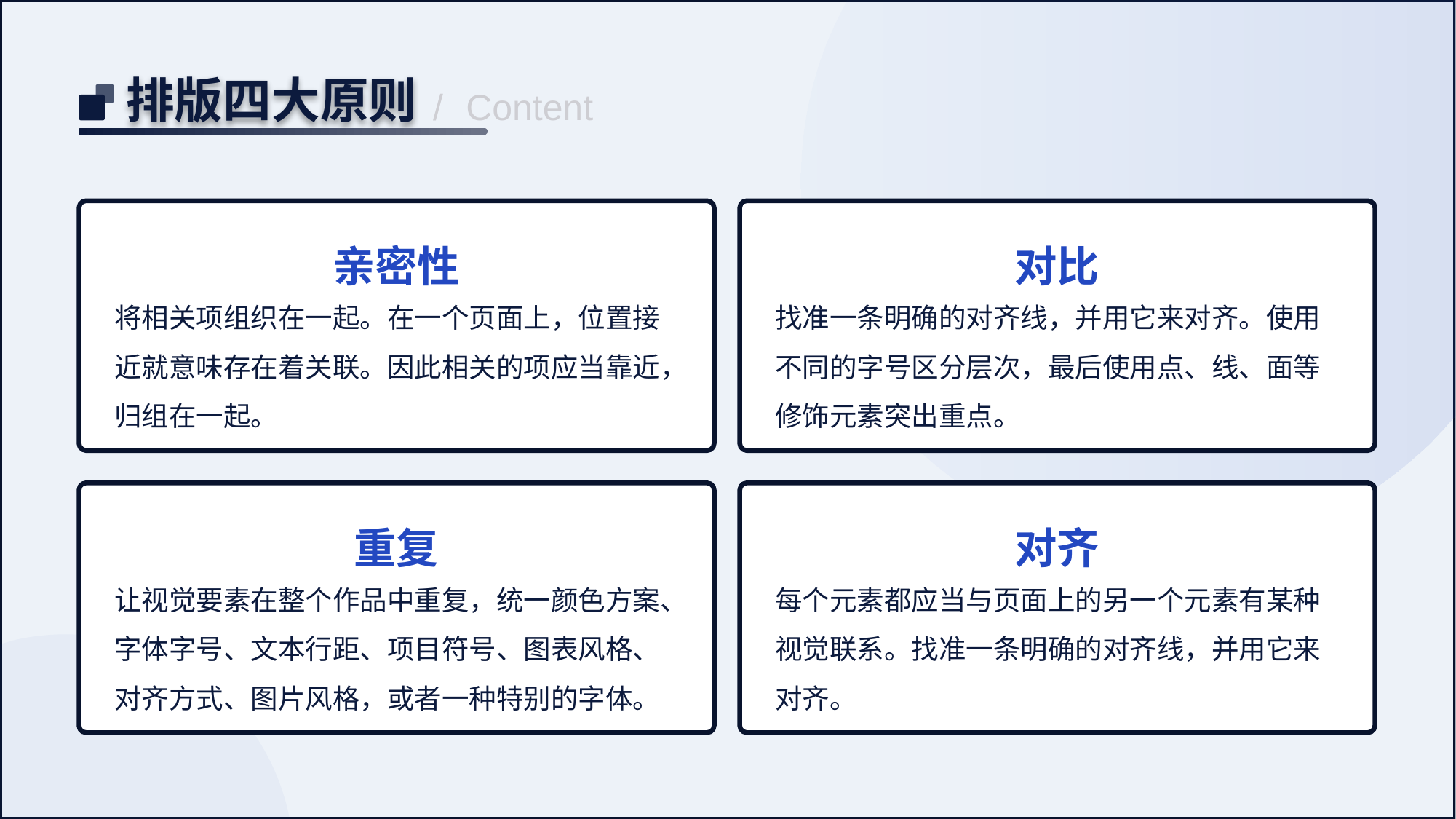

排版四大原则
/
Content

亲密性
将相关项组织在一起。在一个页面上，位置接近就意味存在着关联。因此相关的项应当靠近，归组在一起。

对比
找准一条明确的对齐线，并用它来对齐。使用不同的字号区分层次，最后使用点、线、面等修饰元素突出重点。

重复
让视觉要素在整个作品中重复，统一颜色方案、字体字号、文本行距、项目符号、图表风格、对齐方式、图片风格，或者一种特别的字体。

对齐
每个元素都应当与页面上的另一个元素有某种视觉联系。找准一条明确的对齐线，并用它来对齐。